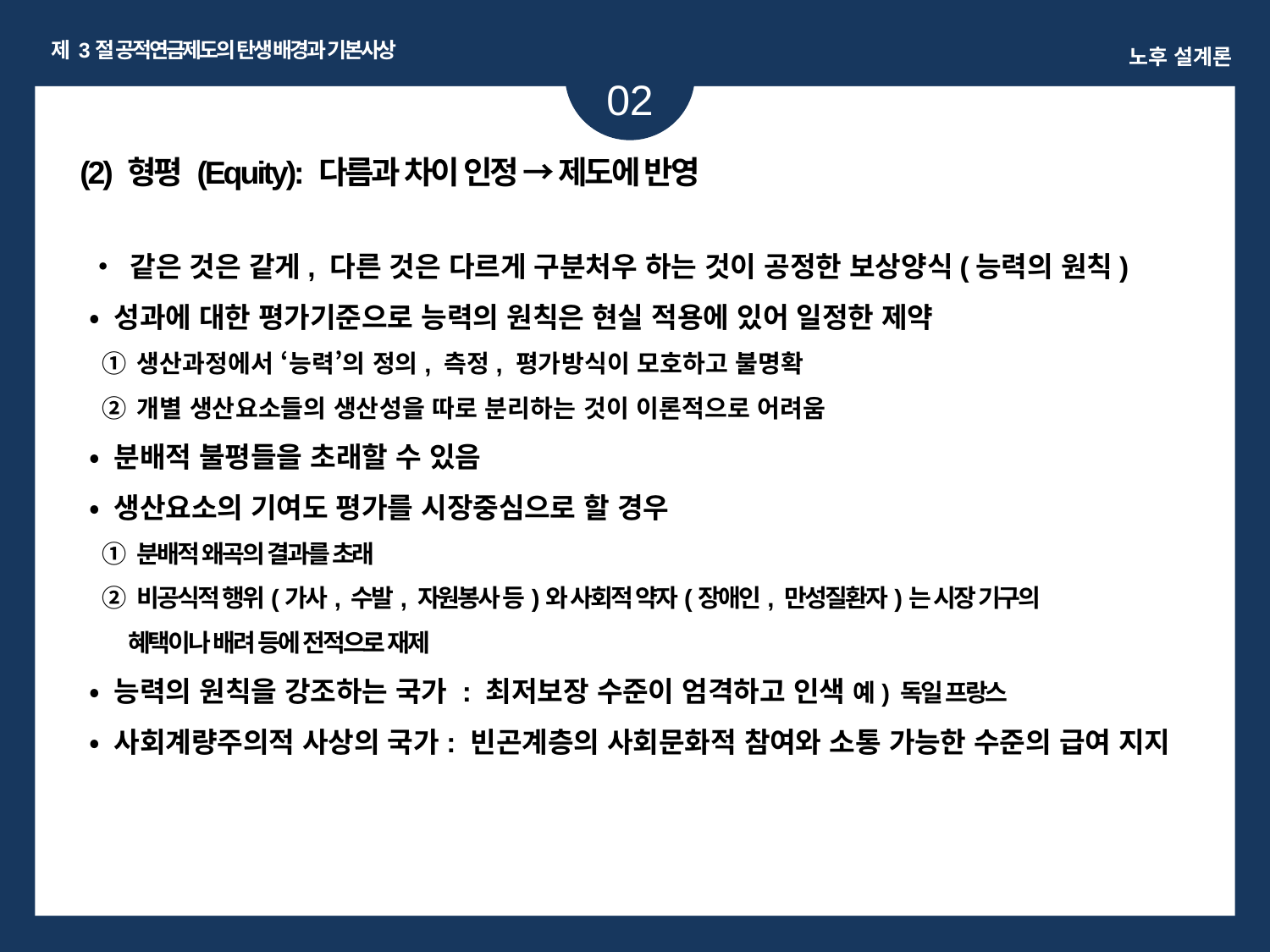

제 3절 공적연금제도의 탄생 배경과 기본사상
노후 설계론
02

(2) 형평 (Equity): 다름과 차이 인정 → 제도에 반영
• 같은 것은 같게, 다른 것은 다르게 구분처우 하는 것이 공정한 보상양식(능력의 원칙)
• 성과에 대한 평가기준으로 능력의 원칙은 현실 적용에 있어 일정한 제약
   ① 생산과정에서 ‘능력’의 정의, 측정, 평가방식이 모호하고 불명확
   ② 개별 생산요소들의 생산성을 따로 분리하는 것이 이론적으로 어려움
• 분배적 불평들을 초래할 수 있음
• 생산요소의 기여도 평가를 시장중심으로 할 경우
   ① 분배적 왜곡의 결과를 초래
   ② 비공식적 행위(가사, 수발, 자원봉사 등)와 사회적 약자(장애인, 만성질환자)는 시장 기구의
       혜택이나 배려 등에 전적으로 재제
• 능력의 원칙을 강조하는 국가 : 최저보장 수준이 엄격하고 인색 예) 독일 프랑스
• 사회계량주의적 사상의 국가: 빈곤계층의 사회문화적 참여와 소통 가능한 수준의 급여 지지